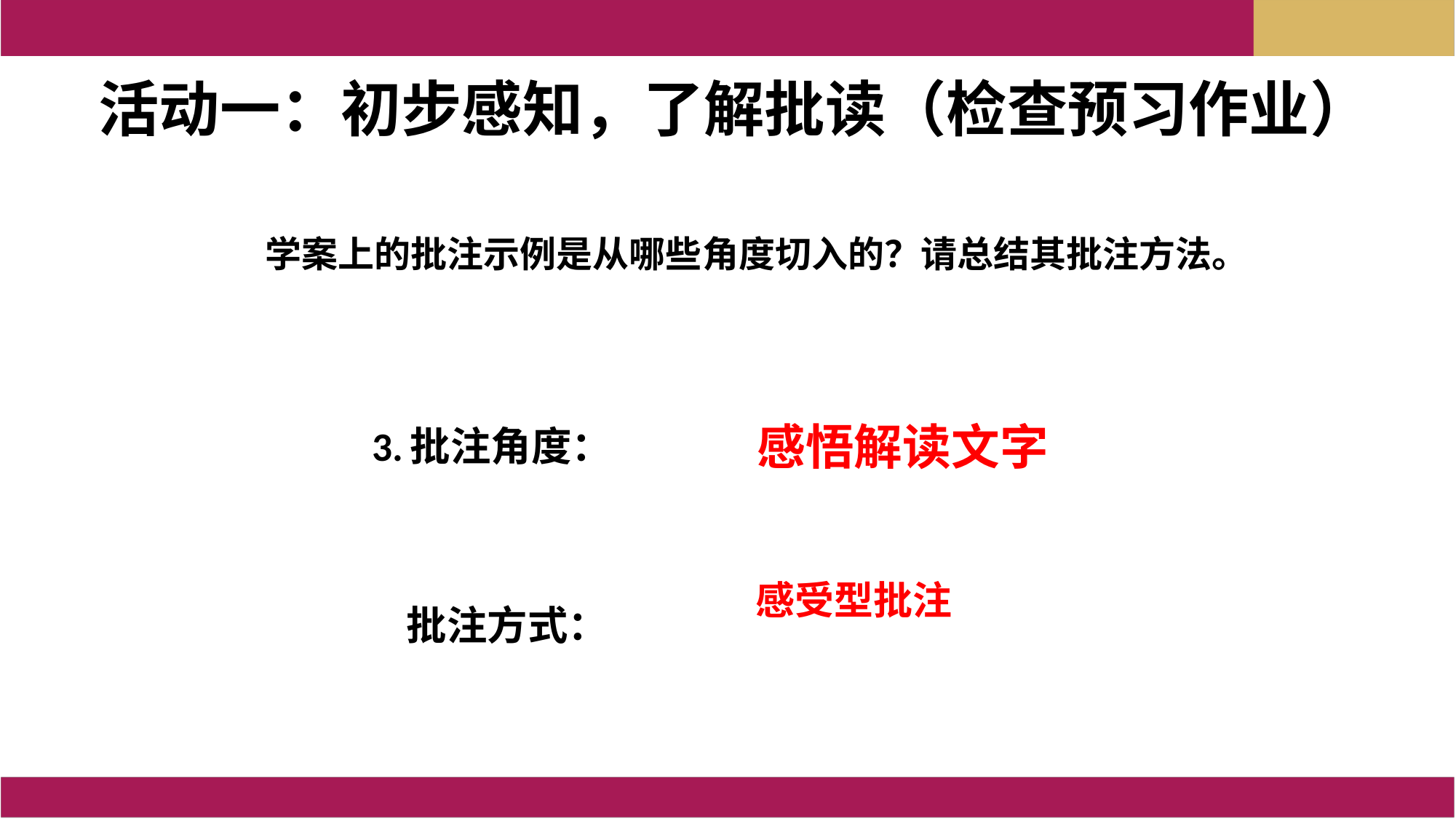

活动一：初步感知，了解批读（检查预习作业）
学案上的批注示例是从哪些角度切入的？请总结其批注方法。

3.​批注角度：

    批注方式：

感悟解读文字

感受型批注